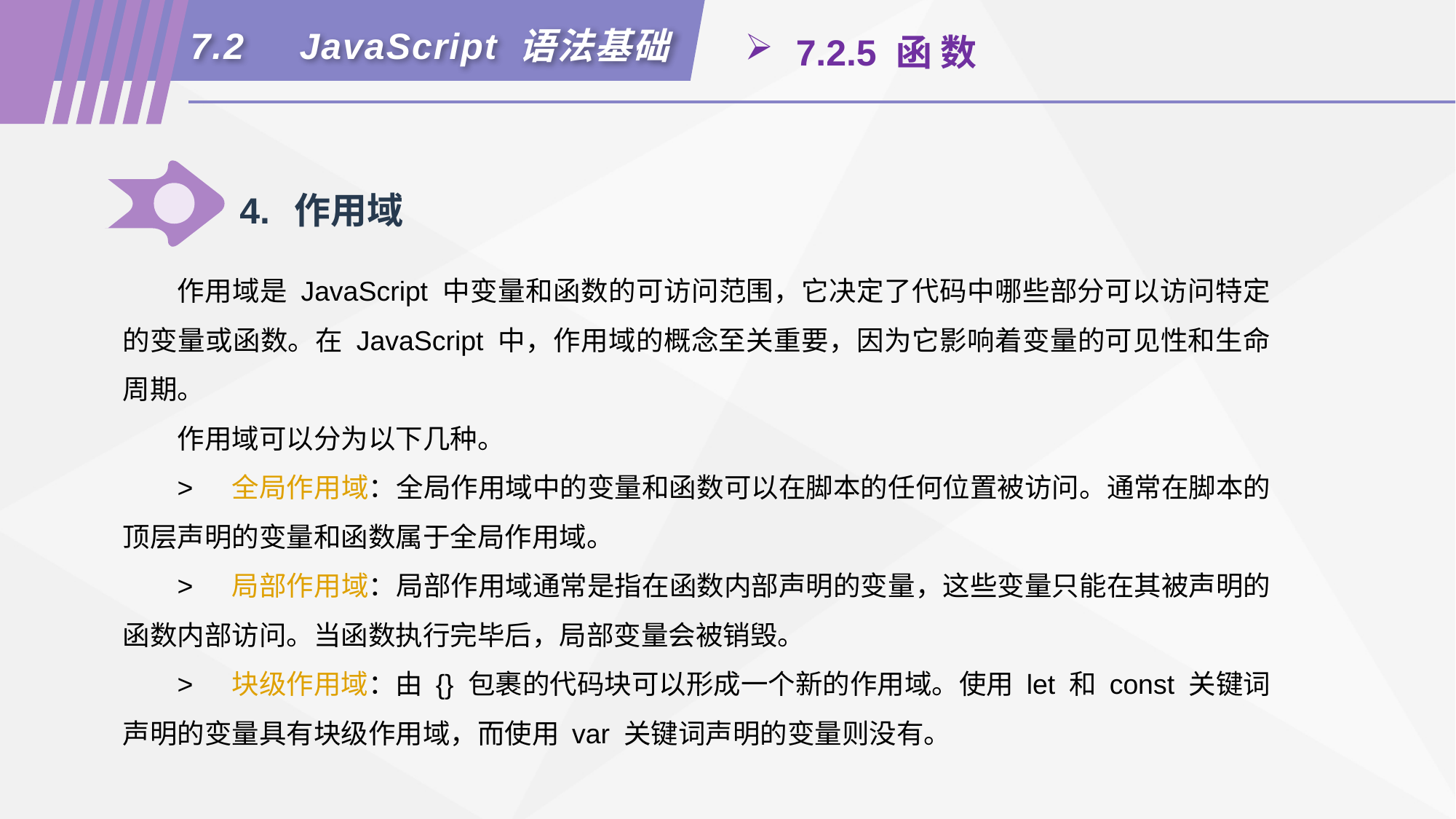

7.2	JavaScript 语法基础
 7.2.5 函 数

4.	作用域
作用域是 JavaScript 中变量和函数的可访问范围，它决定了代码中哪些部分可以访问特定的变量或函数。在 JavaScript 中，作用域的概念至关重要，因为它影响着变量的可见性和生命周期。
作用域可以分为以下几种。
>	全局作用域：全局作用域中的变量和函数可以在脚本的任何位置被访问。通常在脚本的顶层声明的变量和函数属于全局作用域。
>	局部作用域：局部作用域通常是指在函数内部声明的变量，这些变量只能在其被声明的函数内部访问。当函数执行完毕后，局部变量会被销毁。
>	块级作用域：由 {} 包裹的代码块可以形成一个新的作用域。使用 let 和 const 关键词声明的变量具有块级作用域，而使用 var 关键词声明的变量则没有。